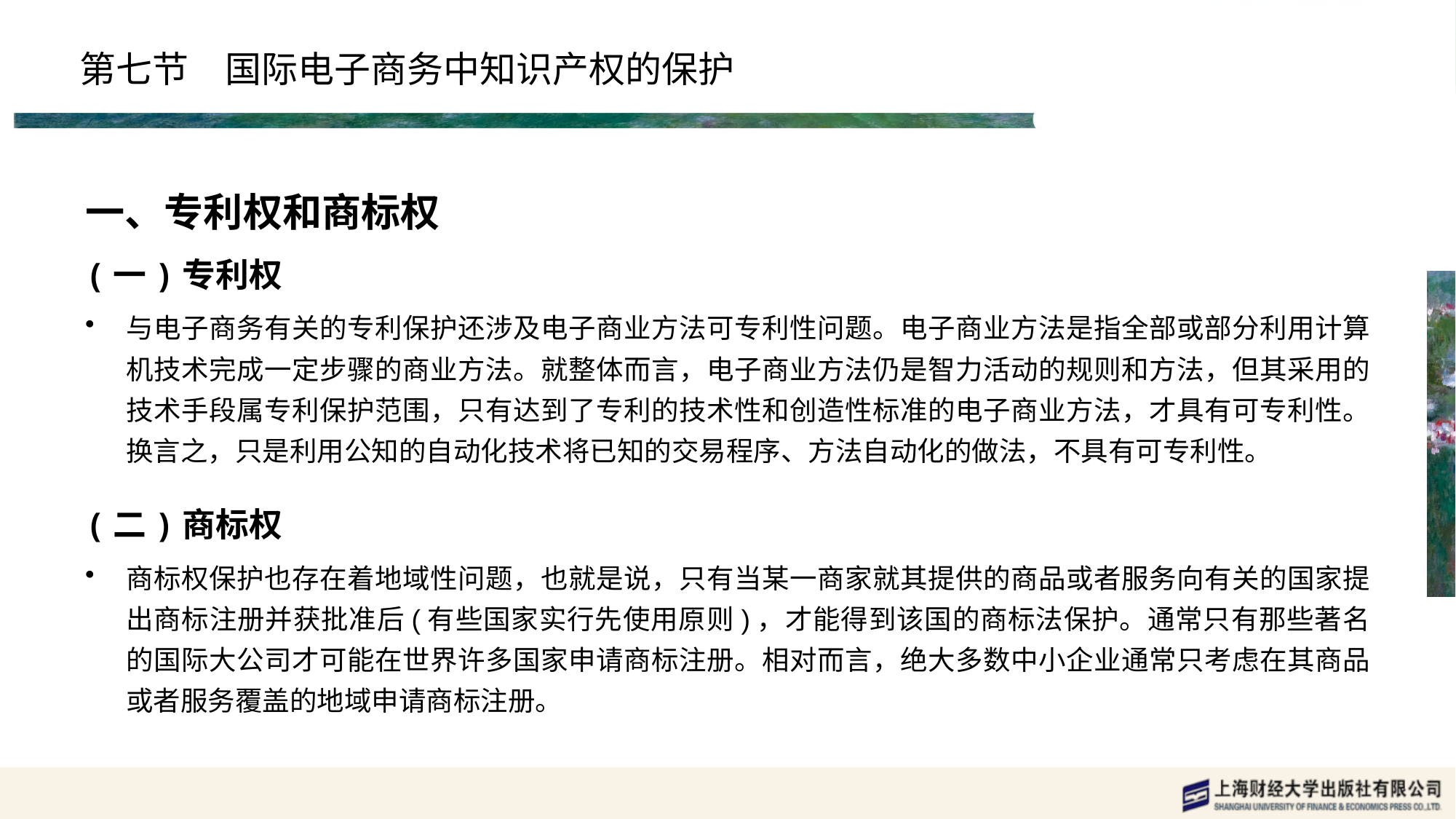

# 第七节　国际电子商务中知识产权的保护
一、专利权和商标权
(一)专利权
与电子商务有关的专利保护还涉及电子商业方法可专利性问题。电子商业方法是指全部或部分利用计算机技术完成一定步骤的商业方法。就整体而言，电子商业方法仍是智力活动的规则和方法，但其采用的技术手段属专利保护范围，只有达到了专利的技术性和创造性标准的电子商业方法，才具有可专利性。换言之，只是利用公知的自动化技术将已知的交易程序、方法自动化的做法，不具有可专利性。
(二)商标权
商标权保护也存在着地域性问题，也就是说，只有当某一商家就其提供的商品或者服务向有关的国家提出商标注册并获批准后(有些国家实行先使用原则)，才能得到该国的商标法保护。通常只有那些著名的国际大公司才可能在世界许多国家申请商标注册。相对而言，绝大多数中小企业通常只考虑在其商品或者服务覆盖的地域申请商标注册。